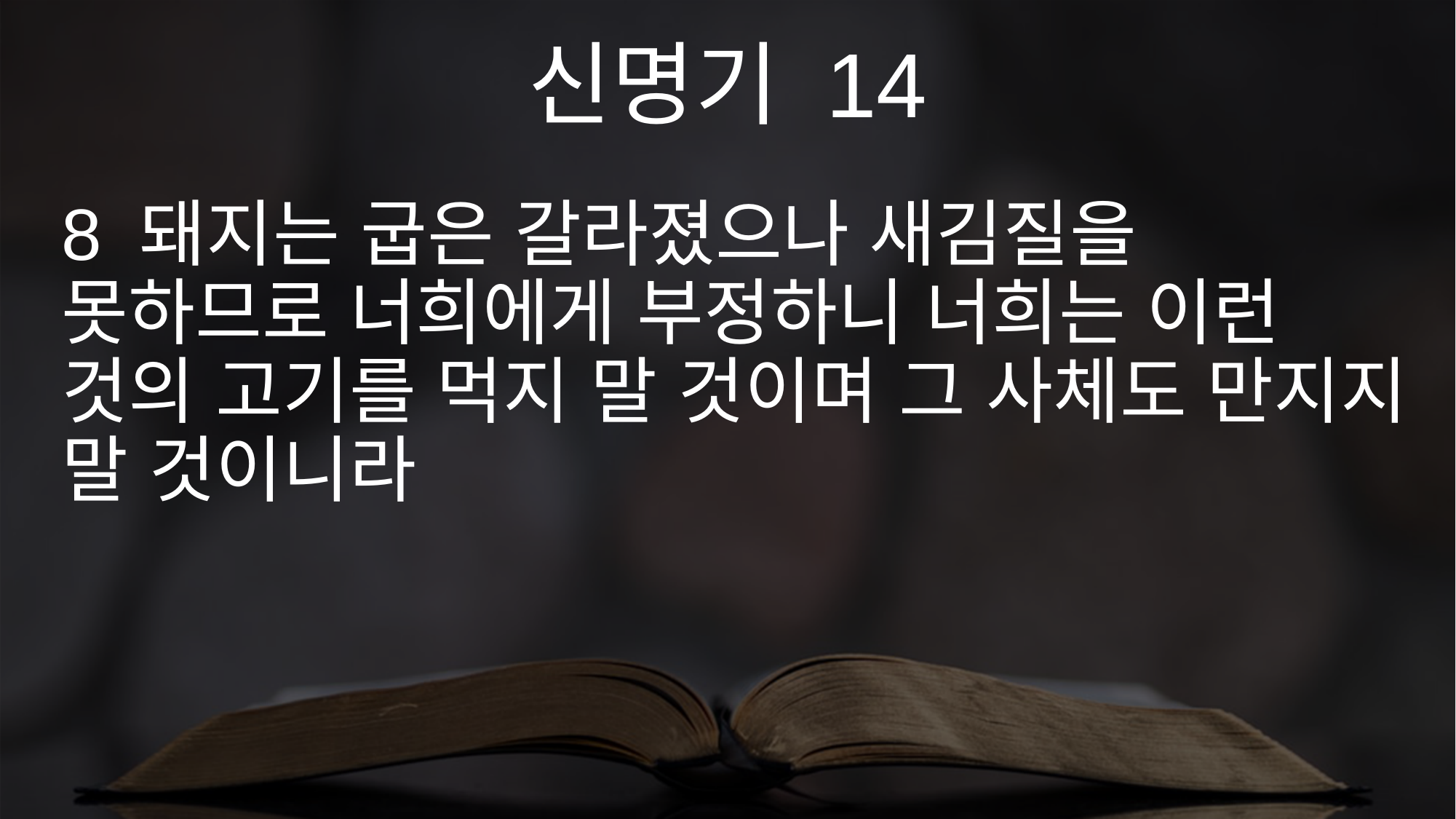

신명기 14
8 돼지는 굽은 갈라졌으나 새김질을 못하므로 너희에게 부정하니 너희는 이런 것의 고기를 먹지 말 것이며 그 사체도 만지지 말 것이니라